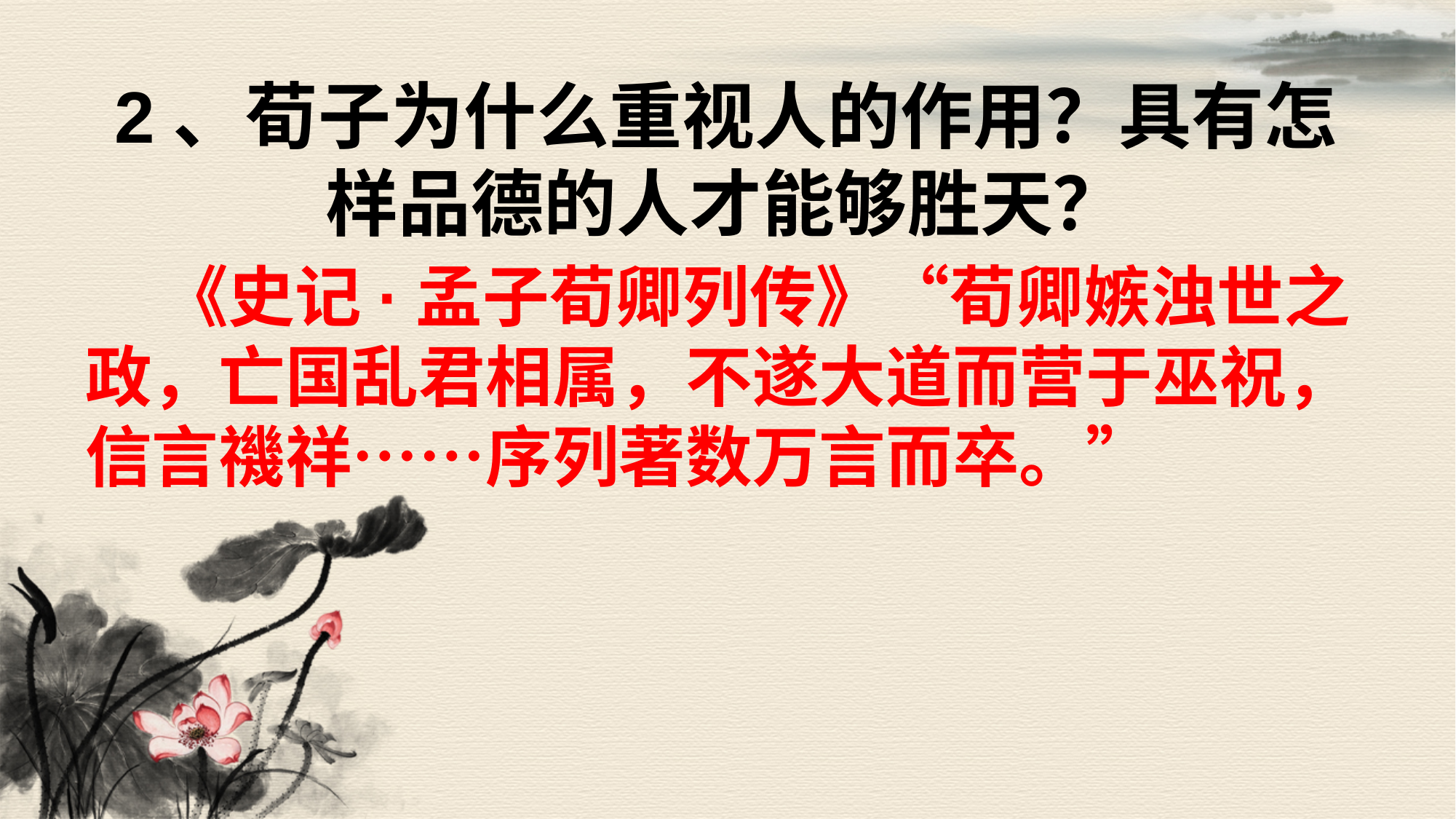

# 2、荀子为什么重视人的作用？具有怎样品德的人才能够胜天？
    《史记·孟子荀卿列传》“荀卿嫉浊世之政，亡国乱君相属，不遂大道而营于巫祝，信言禨祥……序列著数万言而卒。”